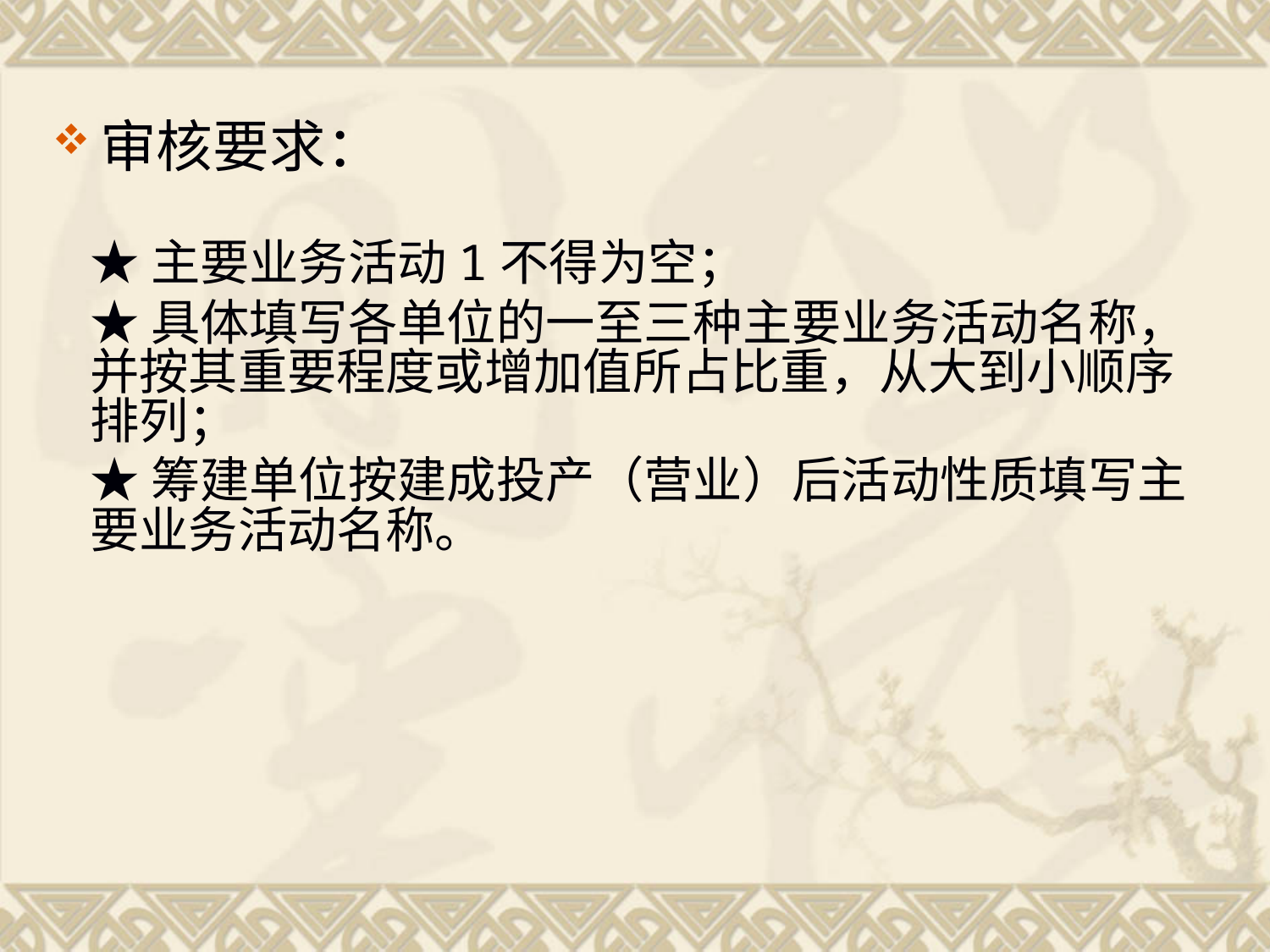

#
审核要求：

★主要业务活动1不得为空；
★具体填写各单位的一至三种主要业务活动名称，并按其重要程度或增加值所占比重，从大到小顺序排列；
★筹建单位按建成投产（营业）后活动性质填写主要业务活动名称。